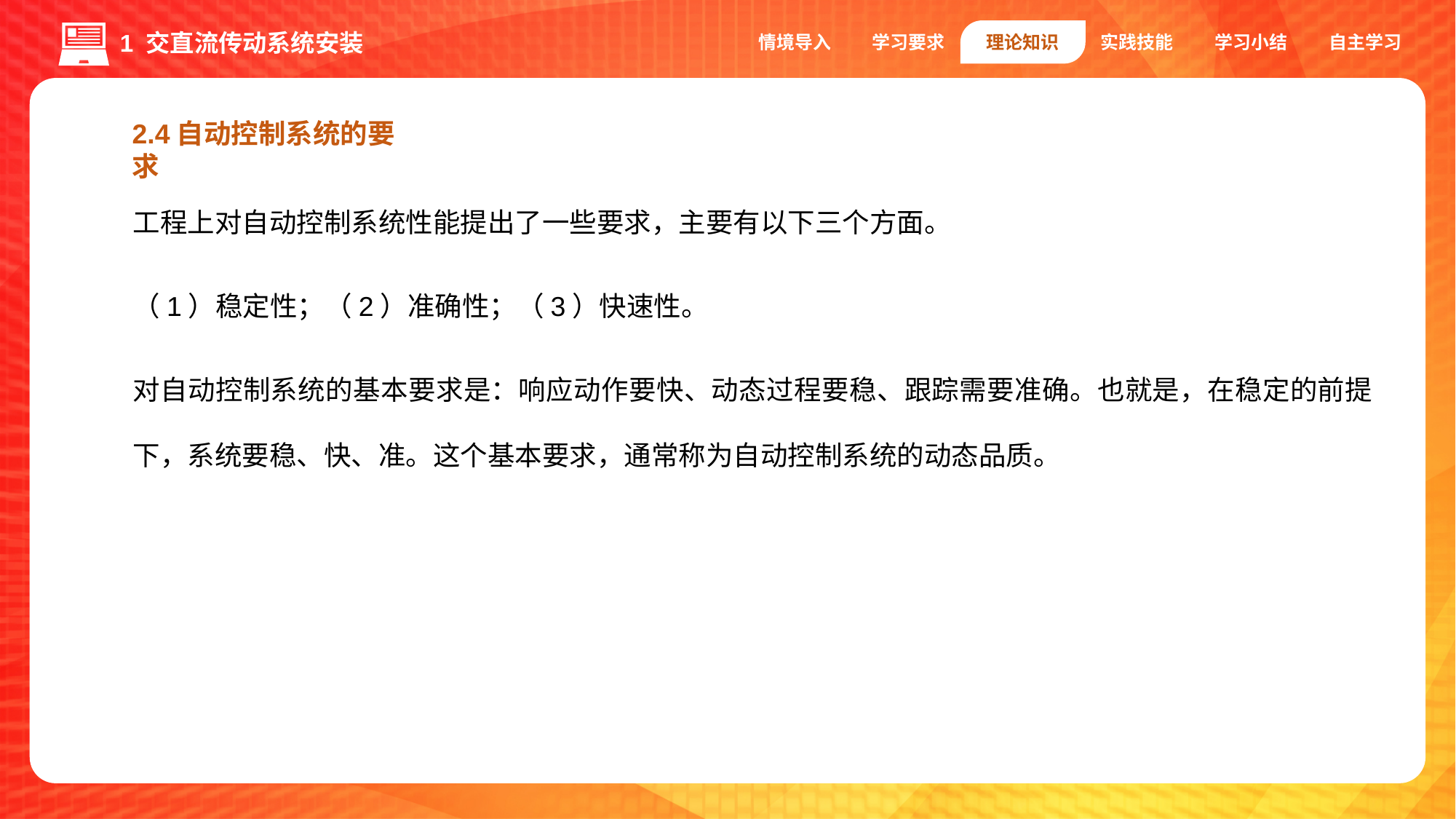

情境导入
学习要求
理论知识
实践技能
学习小结
自主学习
1 交直流传动系统安装

2.4自动控制系统的要求
工程上对自动控制系统性能提出了一些要求，主要有以下三个方面。
（1）稳定性；（2）准确性；（3）快速性。
对自动控制系统的基本要求是：响应动作要快、动态过程要稳、跟踪需要准确。也就是，在稳定的前提下，系统要稳、快、准。这个基本要求，通常称为自动控制系统的动态品质。